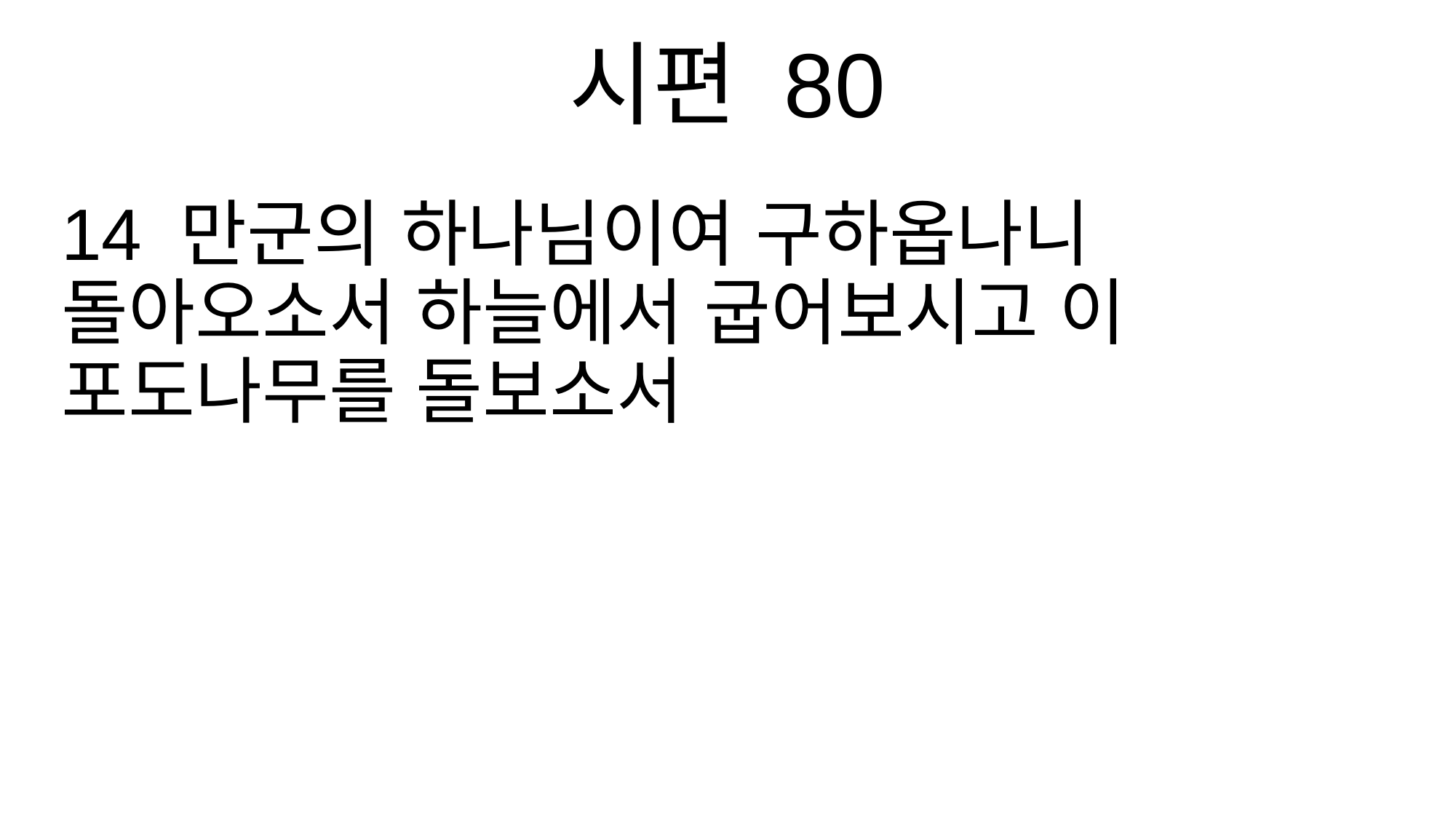

시편 80
14 만군의 하나님이여 구하옵나니 돌아오소서 하늘에서 굽어보시고 이 포도나무를 돌보소서